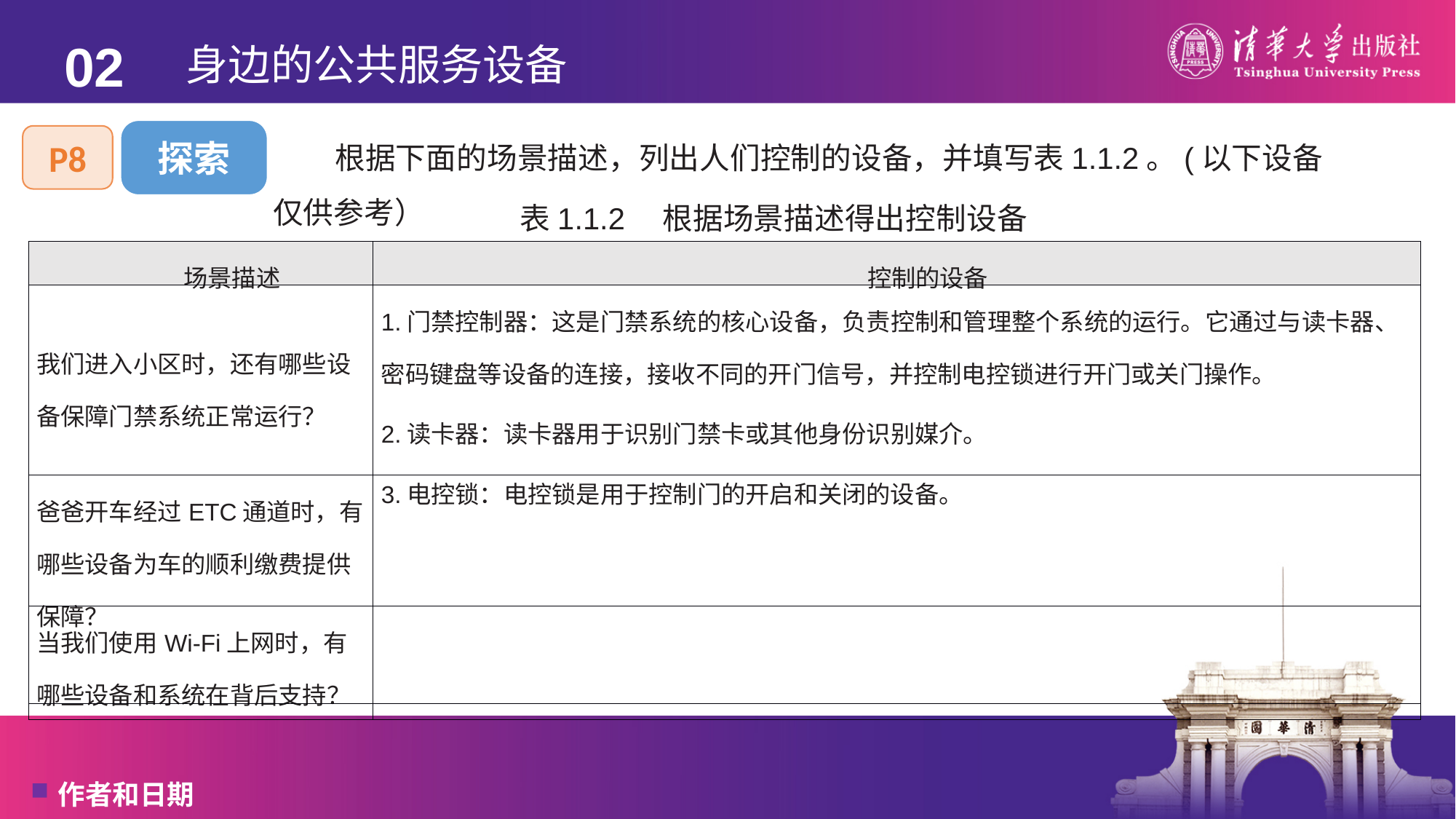

02
# 身边的公共服务设备
根据下面的场景描述，列出人们控制的设备，并填写表1.1.2。(以下设备仅供参考）
探索
P8
表1.1.2　根据场景描述得出控制设备
| 场景描述 | 控制的设备 |
| --- | --- |
| 我们进入小区时，还有哪些设备保障门禁系统正常运行？ | 1.门禁控制器：这是门禁系统的核心设备，负责控制和管理整个系统的运行。它通过与读卡器、密码键盘等设备的连接，接收不同的开门信号，并控制电控锁进行开门或关门操作。 2.读卡器：读卡器用于识别门禁卡或其他身份识别媒介。 3.电控锁：电控锁是用于控制门的开启和关闭的设备。 |
| 爸爸开车经过ETC通道时，有哪些设备为车的顺利缴费提供保障？ |  |
| 当我们使用Wi-Fi上网时，有哪些设备和系统在背后支持？ |  |
|  |  |
作者和日期